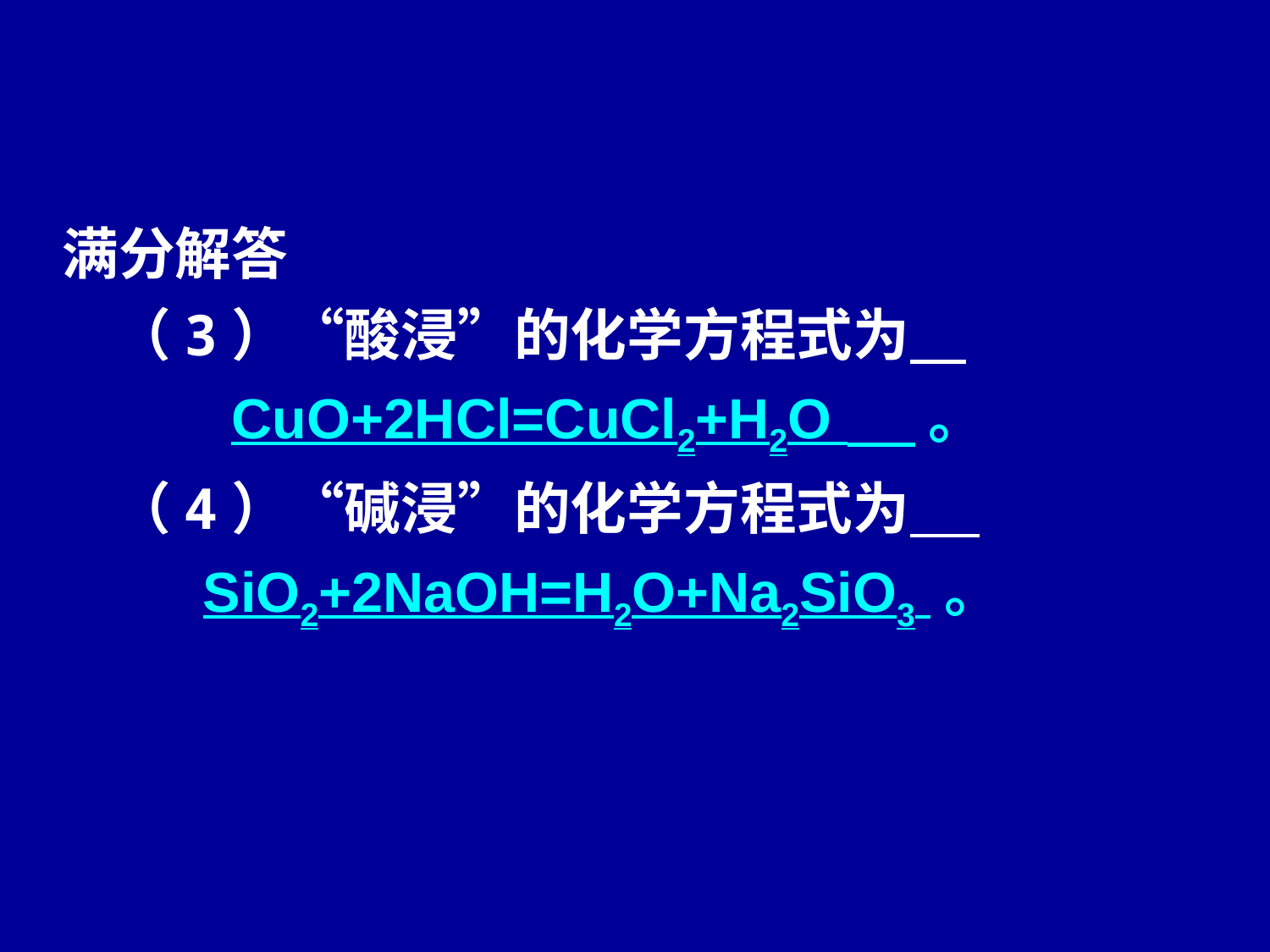

满分解答
   （3）“酸浸”的化学方程式为
     CuO+2HCl=CuCl2+H2O   。
   （4）“碱浸”的化学方程式为
         SiO2+2NaOH=H2O+Na2SiO3 。